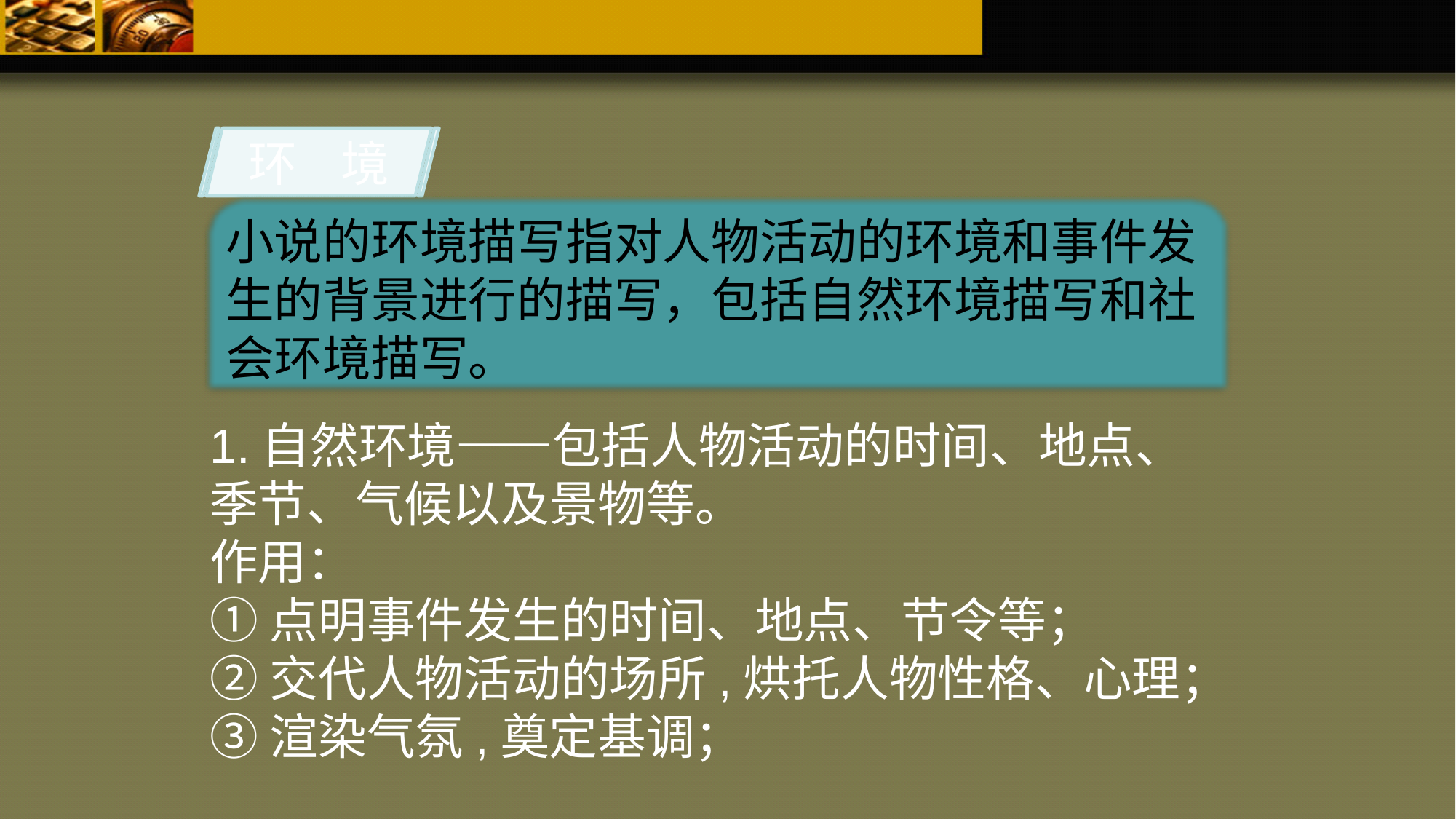

环    境
小说的环境描写指对人物活动的环境和事件发生的背景进行的描写，包括自然环境描写和社会环境描写。
1.自然环境——包括人物活动的时间、地点、季节、气候以及景物等。
作用：
①点明事件发生的时间、地点、节令等；
②交代人物活动的场所,烘托人物性格、心理；
③渲染气氛,奠定基调；